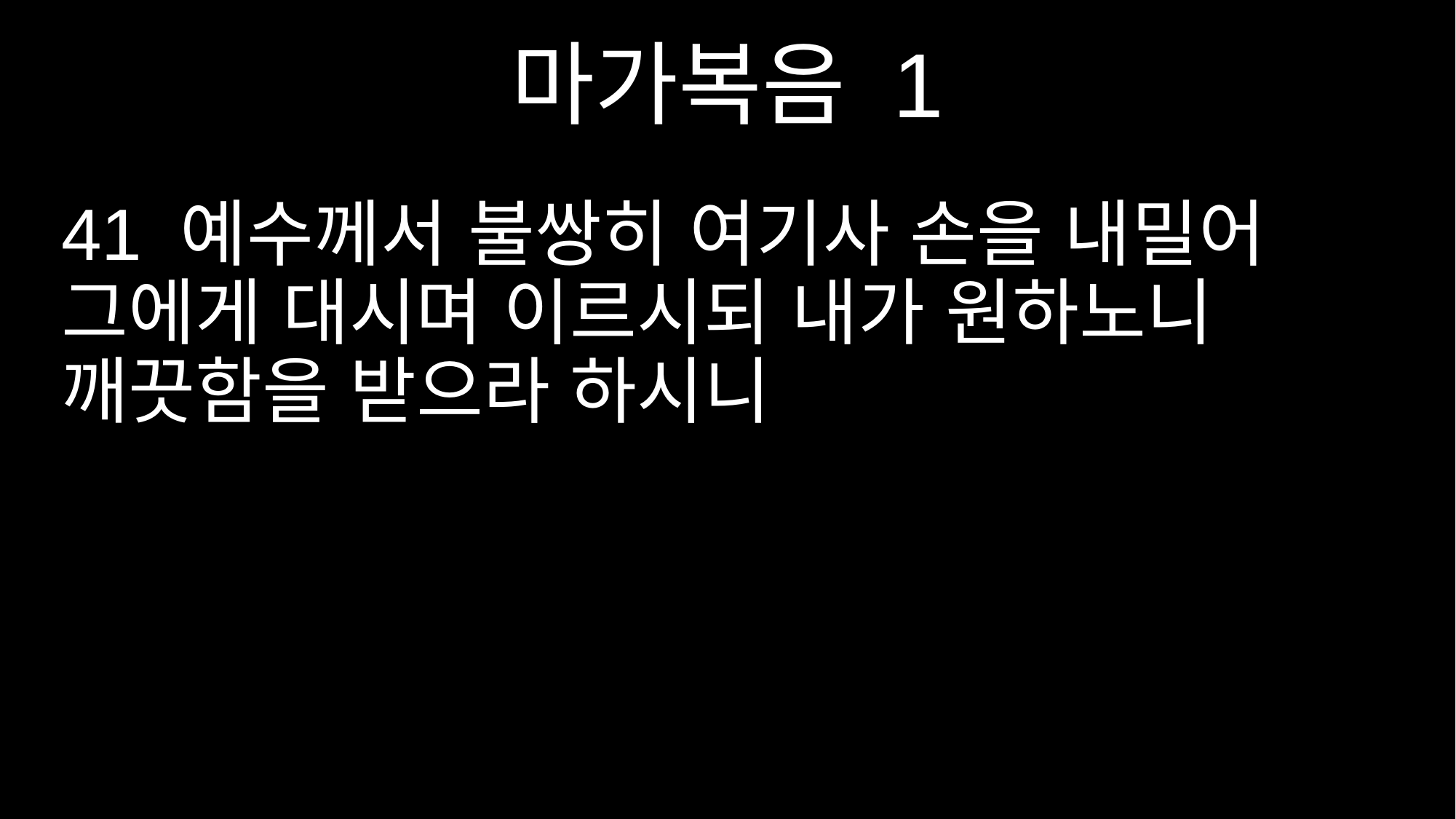

마가복음 1
41 예수께서 불쌍히 여기사 손을 내밀어 그에게 대시며 이르시되 내가 원하노니 깨끗함을 받으라 하시니